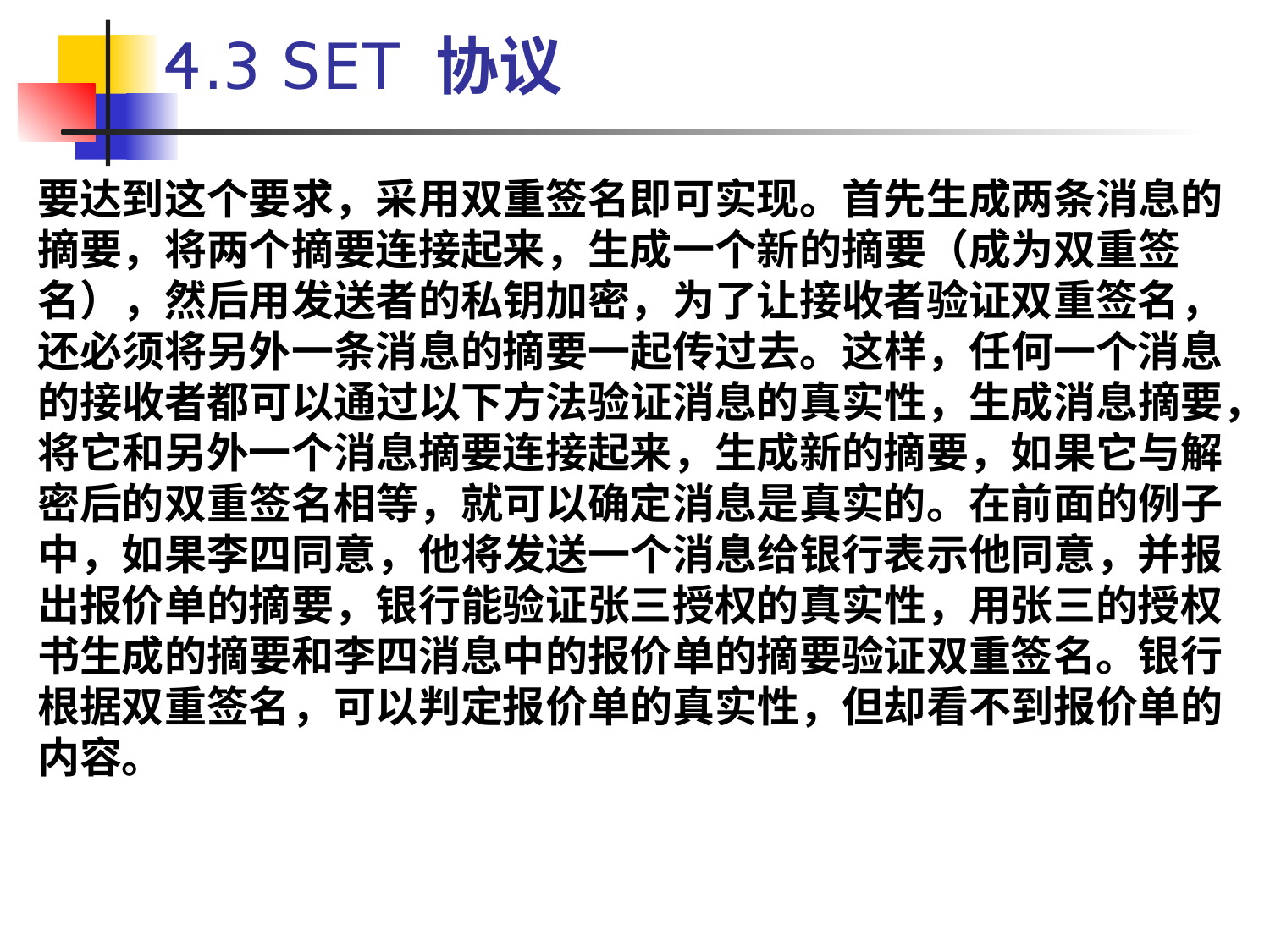

4.3 SET 协议
要达到这个要求，采用双重签名即可实现。首先生成两条消息的摘要，将两个摘要连接起来，生成一个新的摘要（成为双重签名），然后用发送者的私钥加密，为了让接收者验证双重签名，还必须将另外一条消息的摘要一起传过去。这样，任何一个消息的接收者都可以通过以下方法验证消息的真实性，生成消息摘要，将它和另外一个消息摘要连接起来，生成新的摘要，如果它与解密后的双重签名相等，就可以确定消息是真实的。在前面的例子中，如果李四同意，他将发送一个消息给银行表示他同意，并报出报价单的摘要，银行能验证张三授权的真实性，用张三的授权书生成的摘要和李四消息中的报价单的摘要验证双重签名。银行根据双重签名，可以判定报价单的真实性，但却看不到报价单的内容。